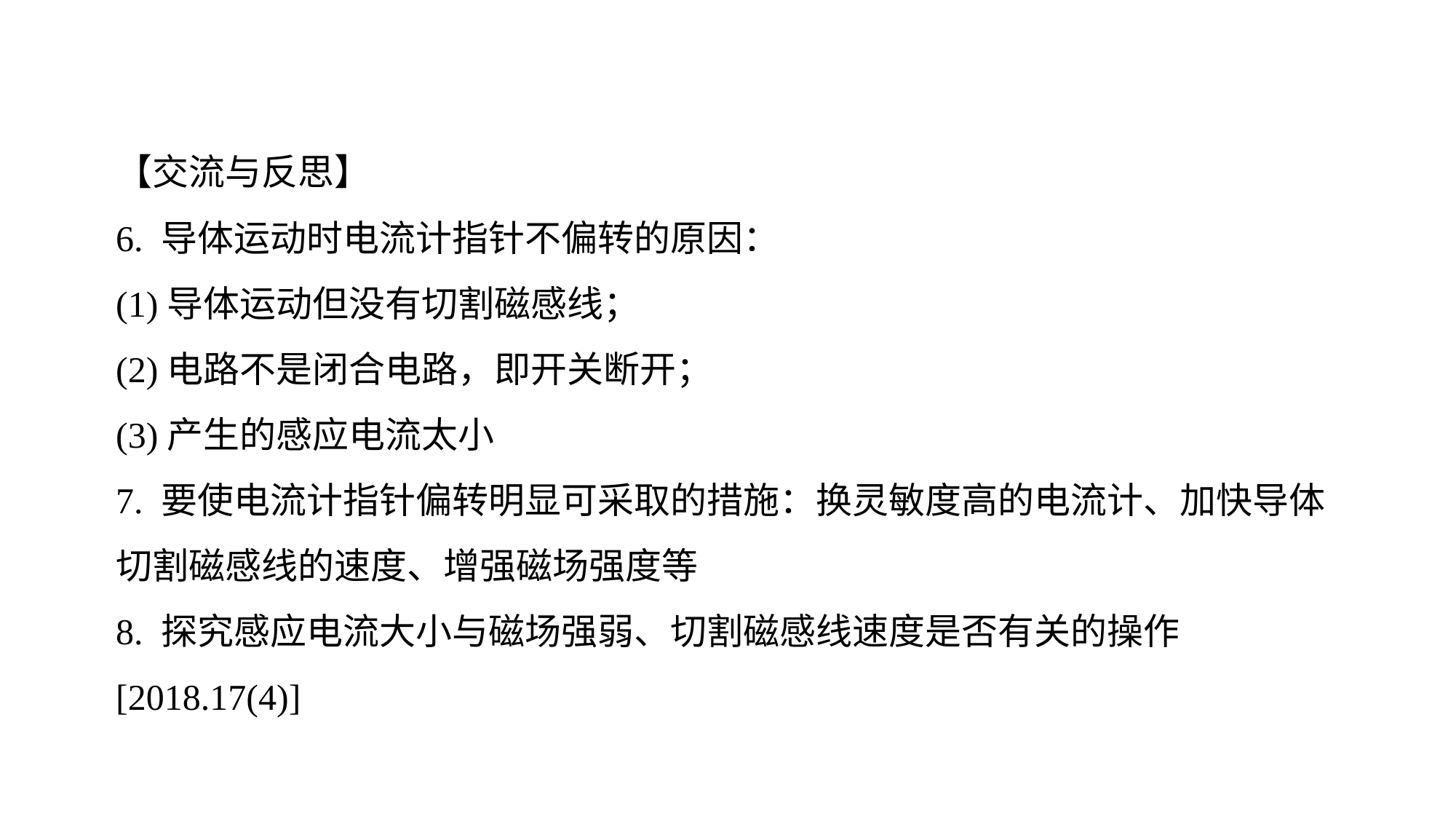

【交流与反思】
6. 导体运动时电流计指针不偏转的原因：
(1)导体运动但没有切割磁感线；
(2)电路不是闭合电路，即开关断开；
(3)产生的感应电流太小
7. 要使电流计指针偏转明显可采取的措施：换灵敏度高的电流计、加快导体切割磁感线的速度、增强磁场强度等
8. 探究感应电流大小与磁场强弱、切割磁感线速度是否有关的操作[2018.17(4)]